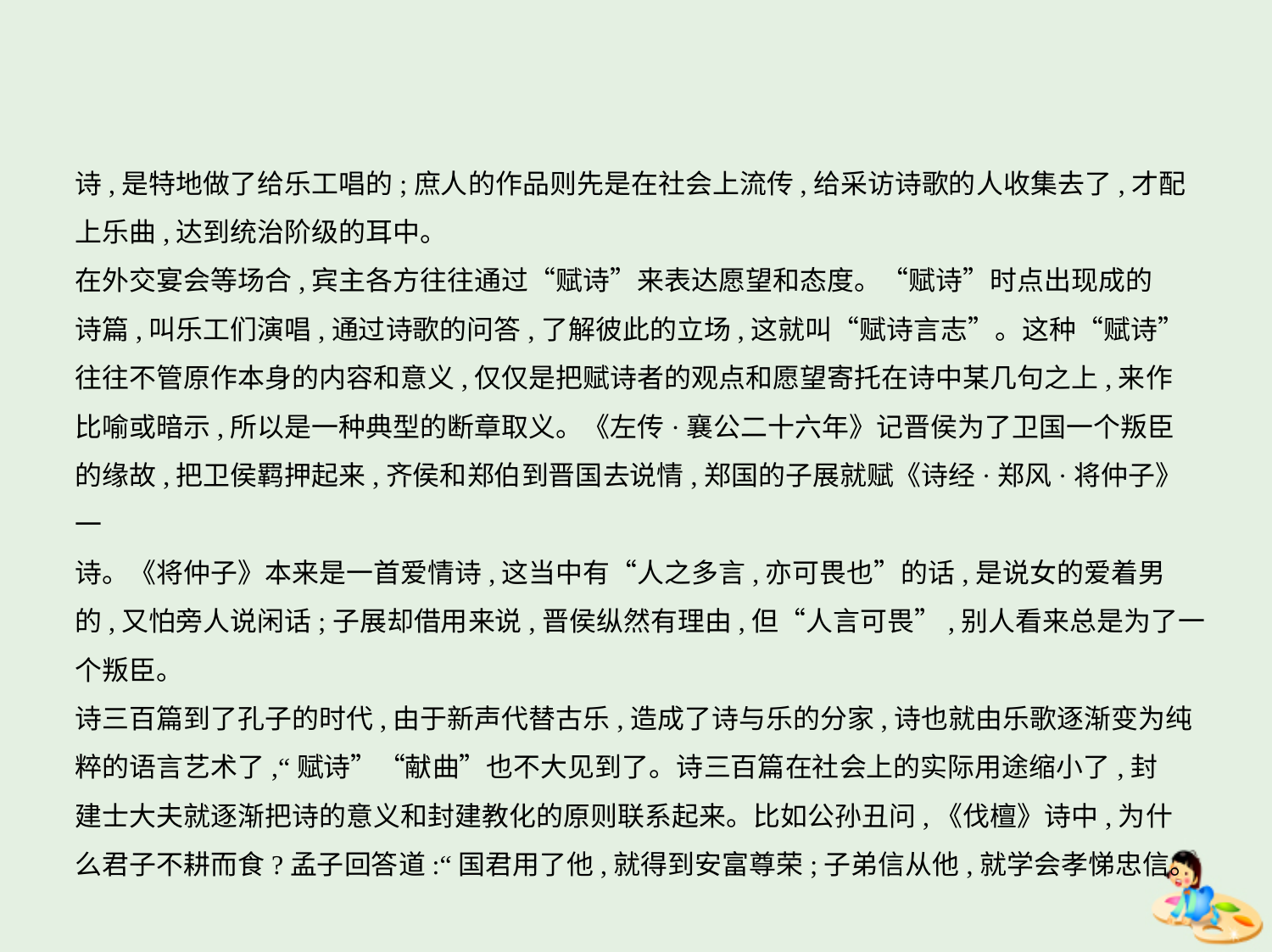

诗,是特地做了给乐工唱的;庶人的作品则先是在社会上流传,给采访诗歌的人收集去了,才配
上乐曲,达到统治阶级的耳中。
在外交宴会等场合,宾主各方往往通过“赋诗”来表达愿望和态度。“赋诗”时点出现成的
诗篇,叫乐工们演唱,通过诗歌的问答,了解彼此的立场,这就叫“赋诗言志”。这种“赋诗”
往往不管原作本身的内容和意义,仅仅是把赋诗者的观点和愿望寄托在诗中某几句之上,来作
比喻或暗示,所以是一种典型的断章取义。《左传·襄公二十六年》记晋侯为了卫国一个叛臣
的缘故,把卫侯羁押起来,齐侯和郑伯到晋国去说情,郑国的子展就赋《诗经·郑风·将仲子》一
诗。《将仲子》本来是一首爱情诗,这当中有“人之多言,亦可畏也”的话,是说女的爱着男
的,又怕旁人说闲话;子展却借用来说,晋侯纵然有理由,但“人言可畏”,别人看来总是为了一
个叛臣。
诗三百篇到了孔子的时代,由于新声代替古乐,造成了诗与乐的分家,诗也就由乐歌逐渐变为纯
粹的语言艺术了,“赋诗”“献曲”也不大见到了。诗三百篇在社会上的实际用途缩小了,封
建士大夫就逐渐把诗的意义和封建教化的原则联系起来。比如公孙丑问,《伐檀》诗中,为什
么君子不耕而食?孟子回答道:“国君用了他,就得到安富尊荣;子弟信从他,就学会孝悌忠信。